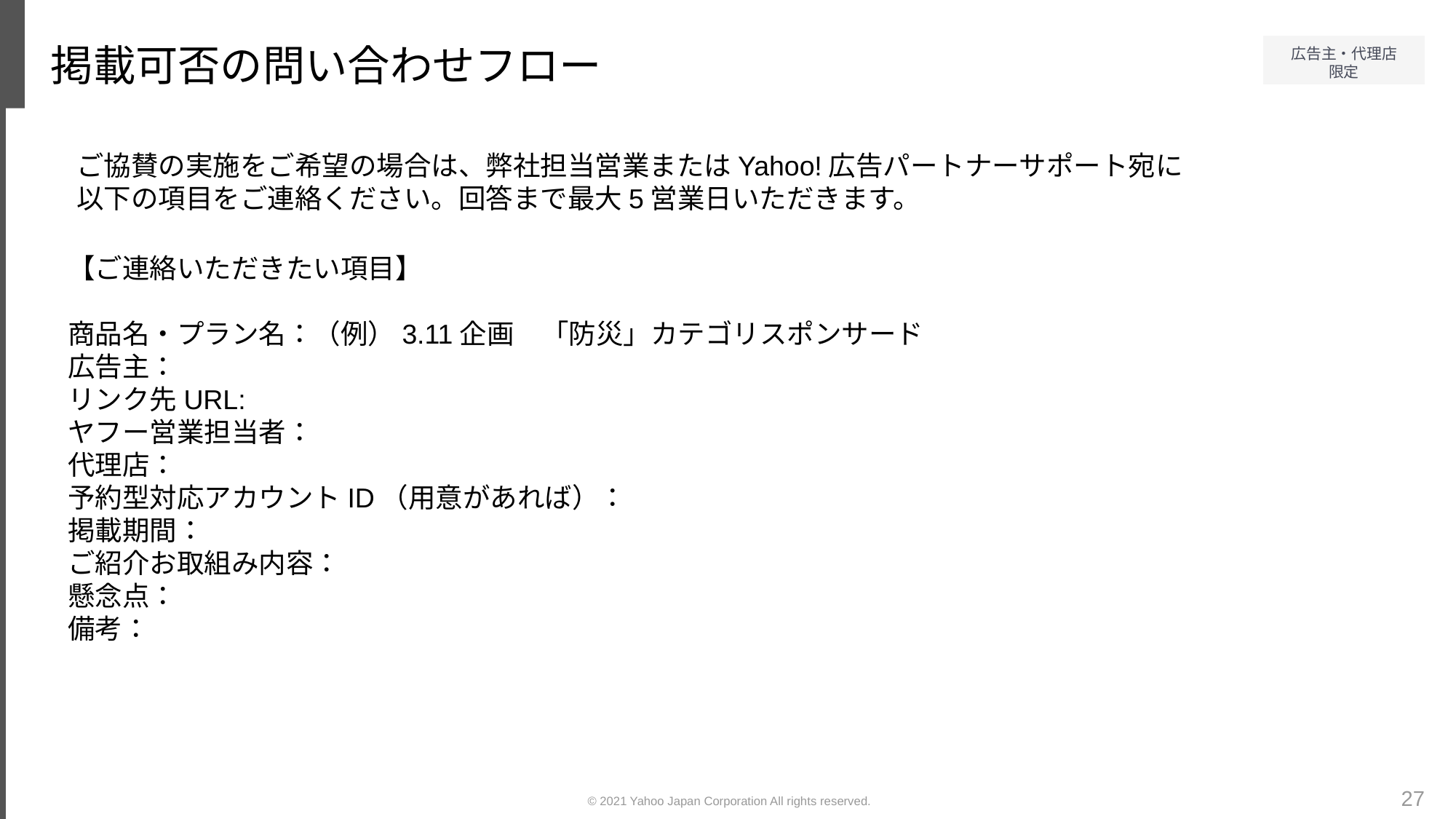

掲載可否の問い合わせフロー
ご協賛の実施をご希望の場合は、弊社担当営業またはYahoo!広告パートナーサポート宛に
以下の項目をご連絡ください。回答まで最大5営業日いただきます。
【ご連絡いただきたい項目】

商品名・プラン名：（例）3.11企画　「防災」カテゴリスポンサード
広告主：
リンク先URL:
ヤフー営業担当者：
代理店：
予約型対応アカウントID（用意があれば）：
掲載期間：
ご紹介お取組み内容：
懸念点：
備考：
27